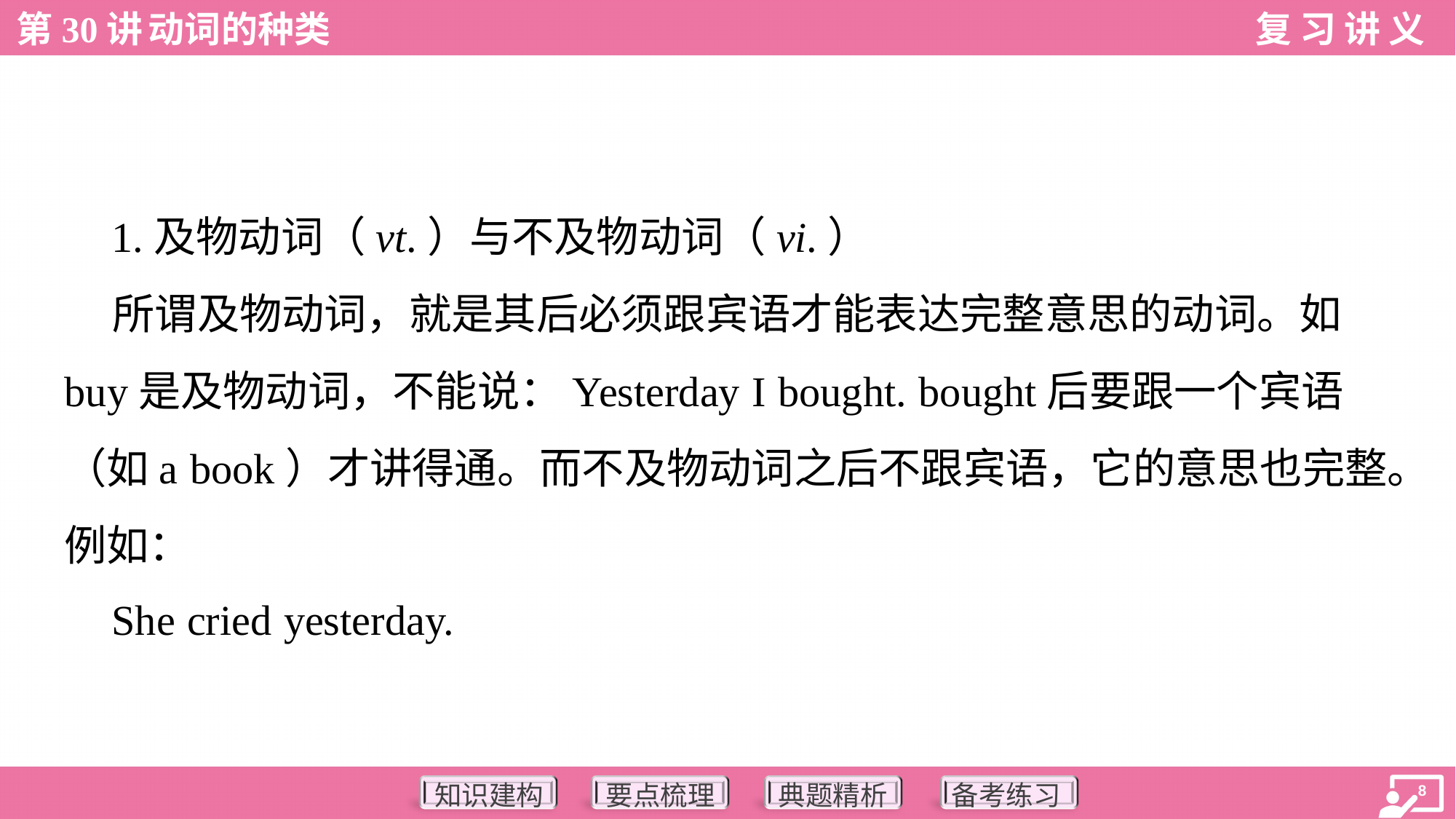

1.及物动词（vt.）与不及物动词（vi.）
    所谓及物动词，就是其后必须跟宾语才能表达完整意思的动词。如
buy是及物动词，不能说：Yesterday I bought. bought后要跟一个宾语
（如a book）才讲得通。而不及物动词之后不跟宾语，它的意思也完整。
例如：
    She cried yesterday.